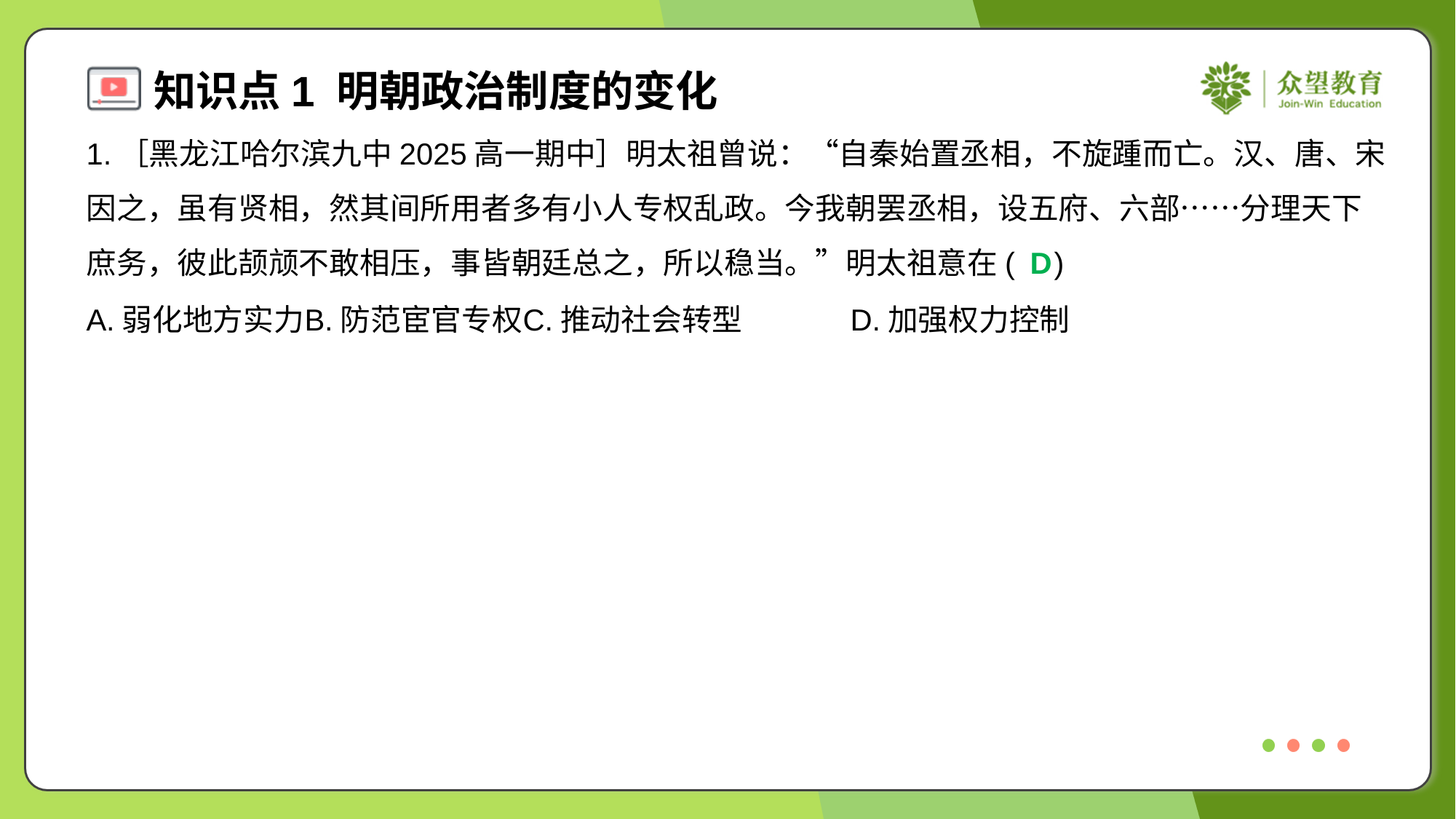

1.［黑龙江哈尔滨九中2025高一期中］明太祖曾说：“自秦始置丞相，不旋踵而亡。汉、唐、宋
因之，虽有贤相，然其间所用者多有小人专权乱政。今我朝罢丞相，设五府、六部……分理天下
庶务，彼此颉颃不敢相压，事皆朝廷总之，所以稳当。”明太祖意在(     )
D
A.弱化地方实力	B.防范宦官专权	C.推动社会转型	D.加强权力控制